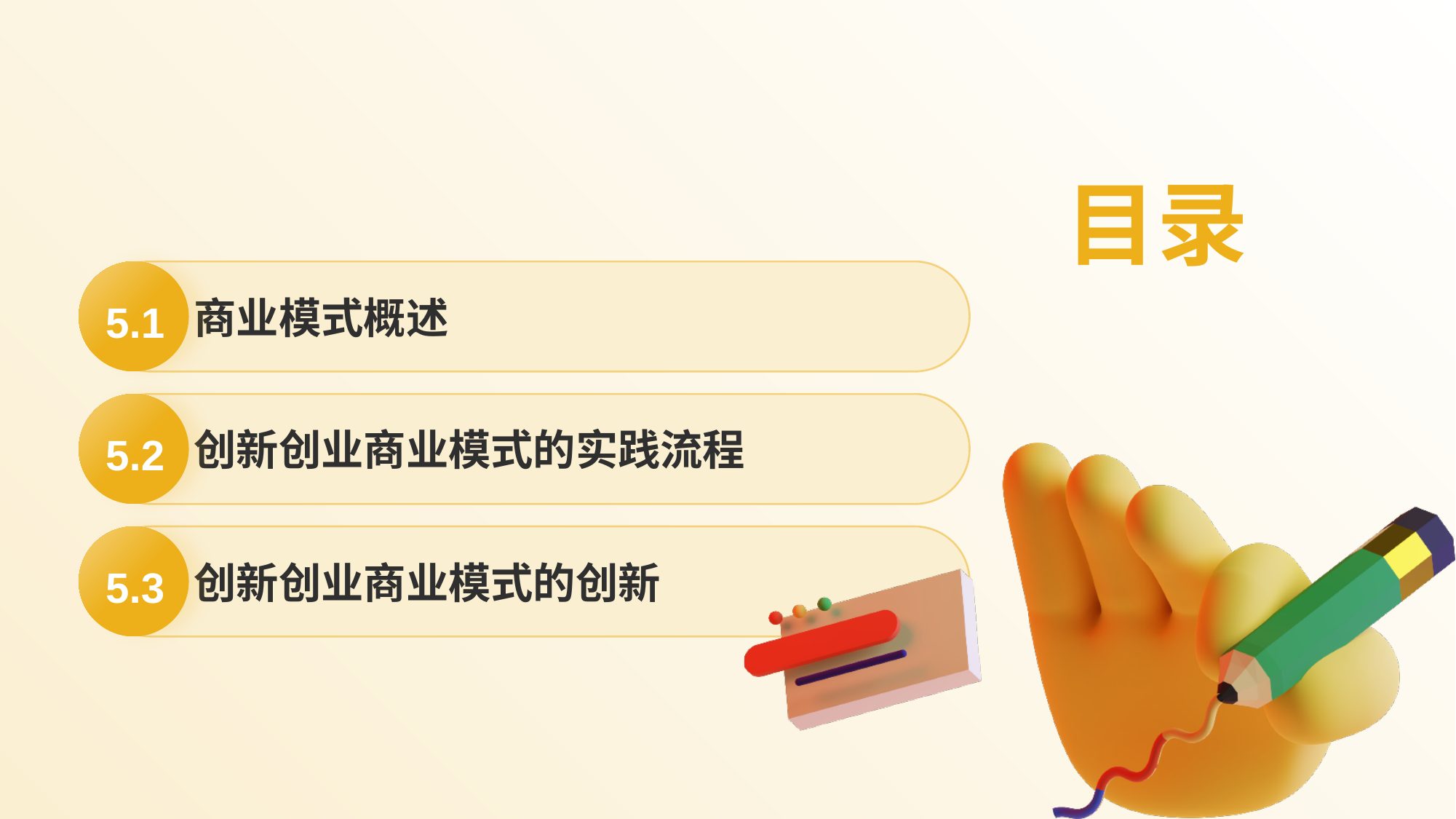

目录
5.1
商业模式概述
5.2
创新创业商业模式的实践流程

创新创业商业模式的创新
5.3